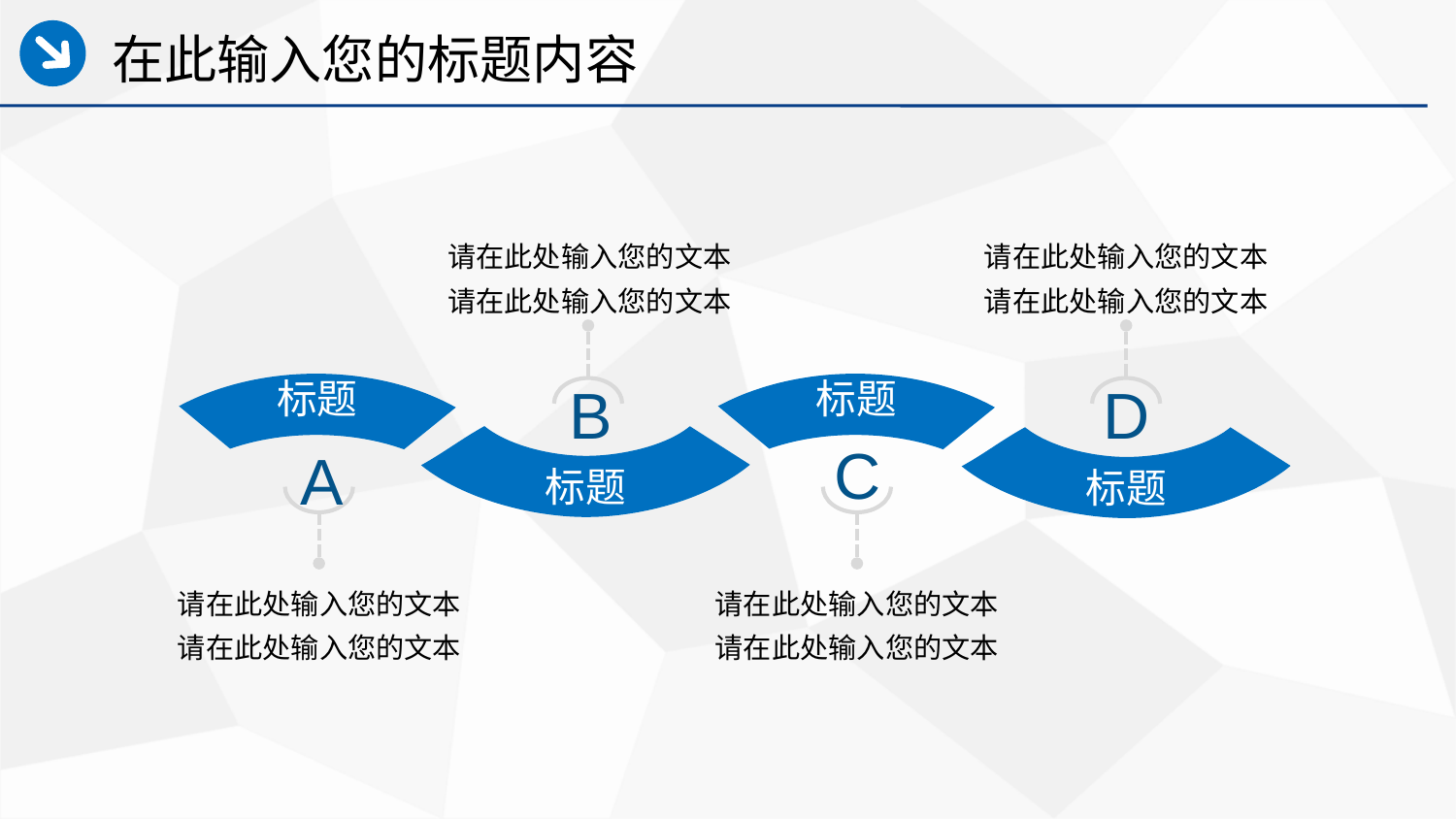

在此输入您的标题内容
请在此处输入您的文本
请在此处输入您的文本
请在此处输入您的文本
请在此处输入您的文本

标题
标题
B
D
标题
标题
C
A

请在此处输入您的文本
请在此处输入您的文本
请在此处输入您的文本
请在此处输入您的文本